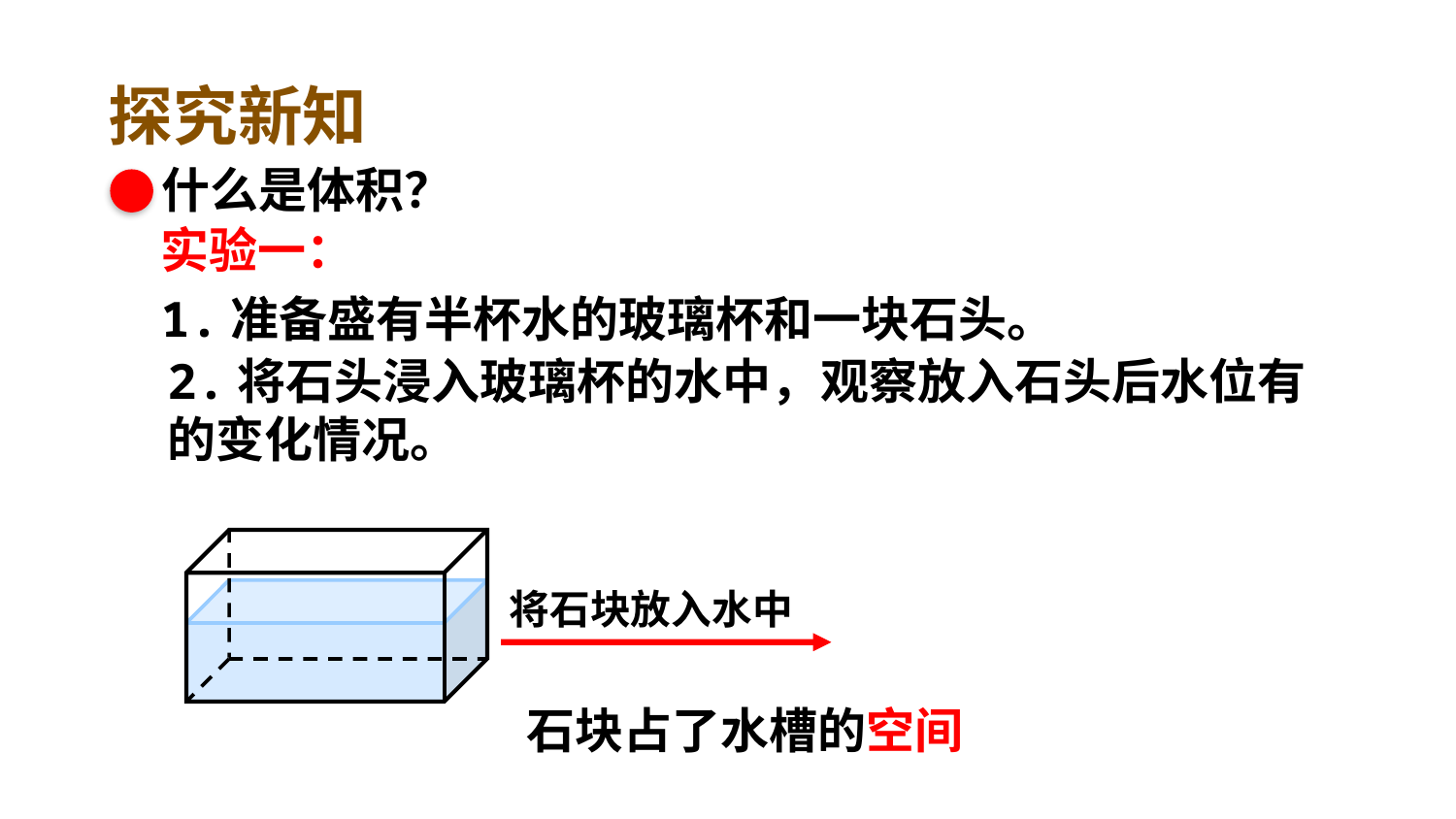

探究新知
什么是体积？

实验一：
1.准备盛有半杯水的玻璃杯和一块石头。

2.将石头浸入玻璃杯的水中，观察放入石头后水位有的变化情况。
水面上升

将石块放入水中

石块占了水槽的空间